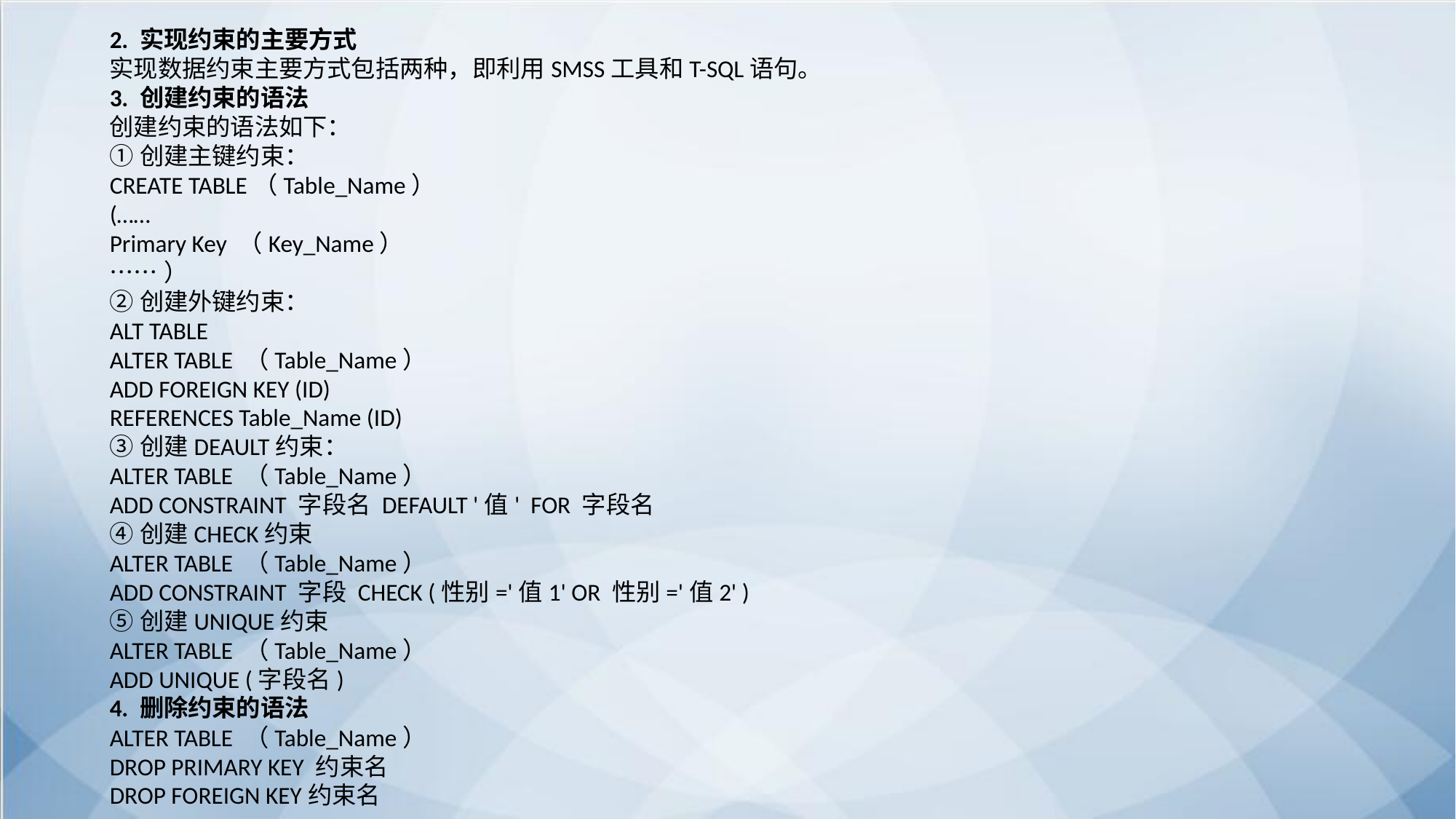

2. 实现约束的主要方式
实现数据约束主要方式包括两种，即利用SMSS工具和T-SQL语句。
3. 创建约束的语法
创建约束的语法如下：
①创建主键约束：
CREATE TABLE（Table_Name）
(……
Primary Key （Key_Name）
……）
②创建外键约束：
ALT TABLE
ALTER TABLE （Table_Name）
ADD FOREIGN KEY (ID)
REFERENCES Table_Name (ID)
③创建DEAULT约束：
ALTER TABLE （Table_Name）
ADD CONSTRAINT 字段名 DEFAULT '值'  FOR 字段名
④创建CHECK约束
ALTER TABLE （Table_Name）
ADD CONSTRAINT 字段 CHECK (性别='值1' OR 性别='值2' )
⑤创建UNIQUE约束
ALTER TABLE （Table_Name）
ADD UNIQUE (字段名)
4. 删除约束的语法
ALTER TABLE （Table_Name）
DROP PRIMARY KEY 约束名
DROP FOREIGN KEY约束名